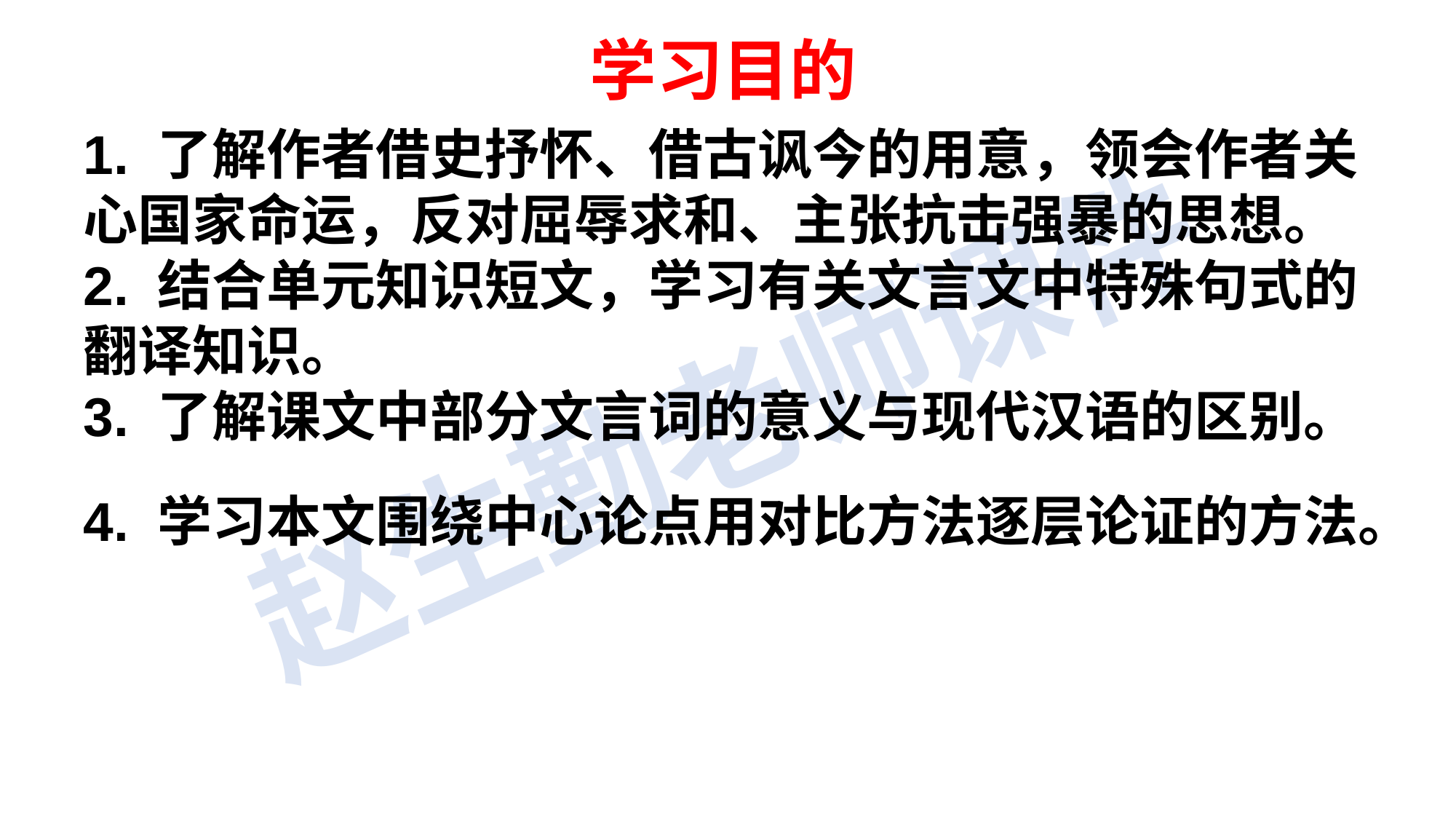

学习目的
1. 了解作者借史抒怀、借古讽今的用意，领会作者关心国家命运，反对屈辱求和、主张抗击强暴的思想。2. 结合单元知识短文，学习有关文言文中特殊句式的翻译知识。3. 了解课文中部分文言词的意义与现代汉语的区别。4. 学习本文围绕中心论点用对比方法逐层论证的方法。